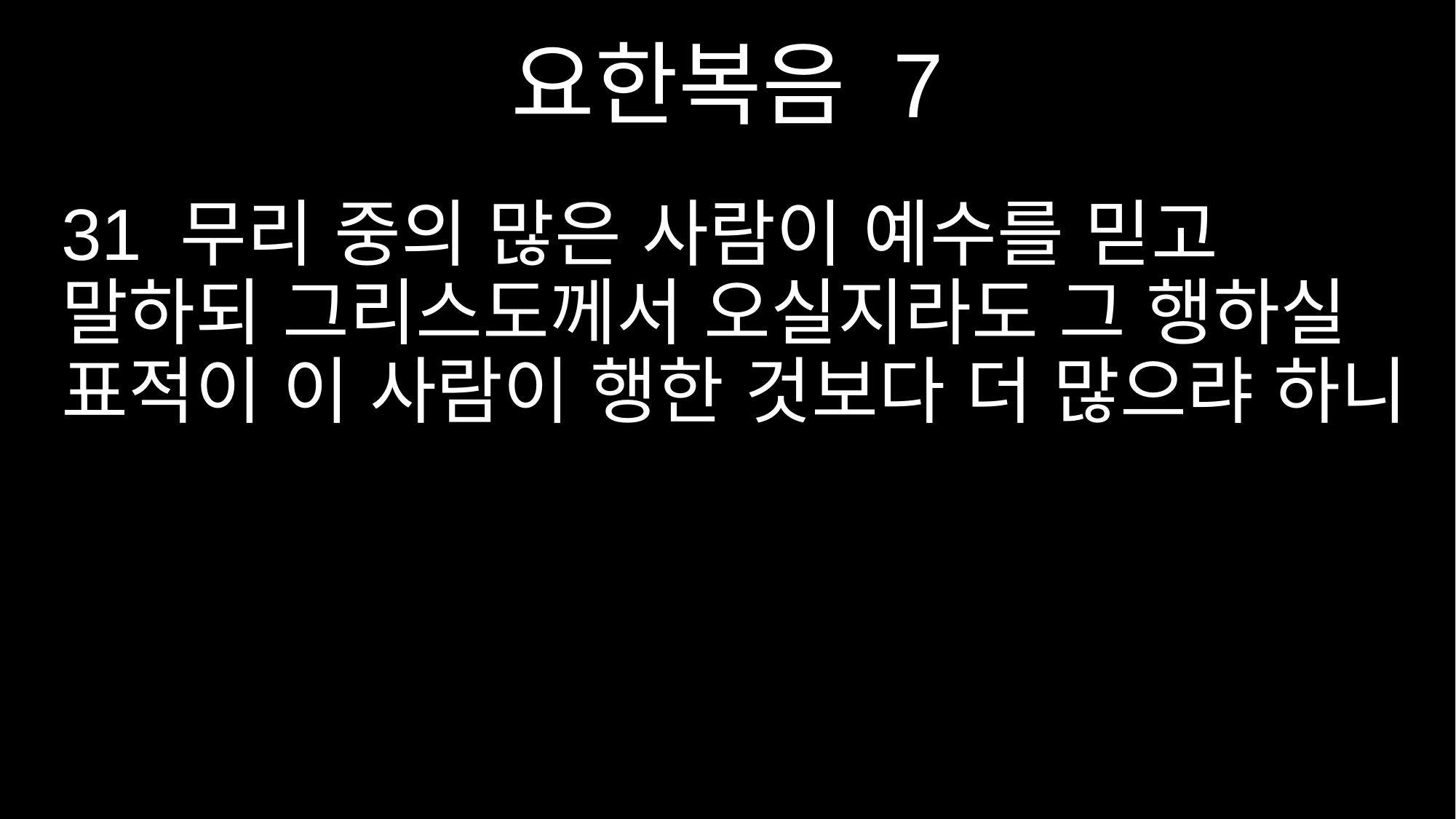

요한복음 7
31 무리 중의 많은 사람이 예수를 믿고 말하되 그리스도께서 오실지라도 그 행하실 표적이 이 사람이 행한 것보다 더 많으랴 하니